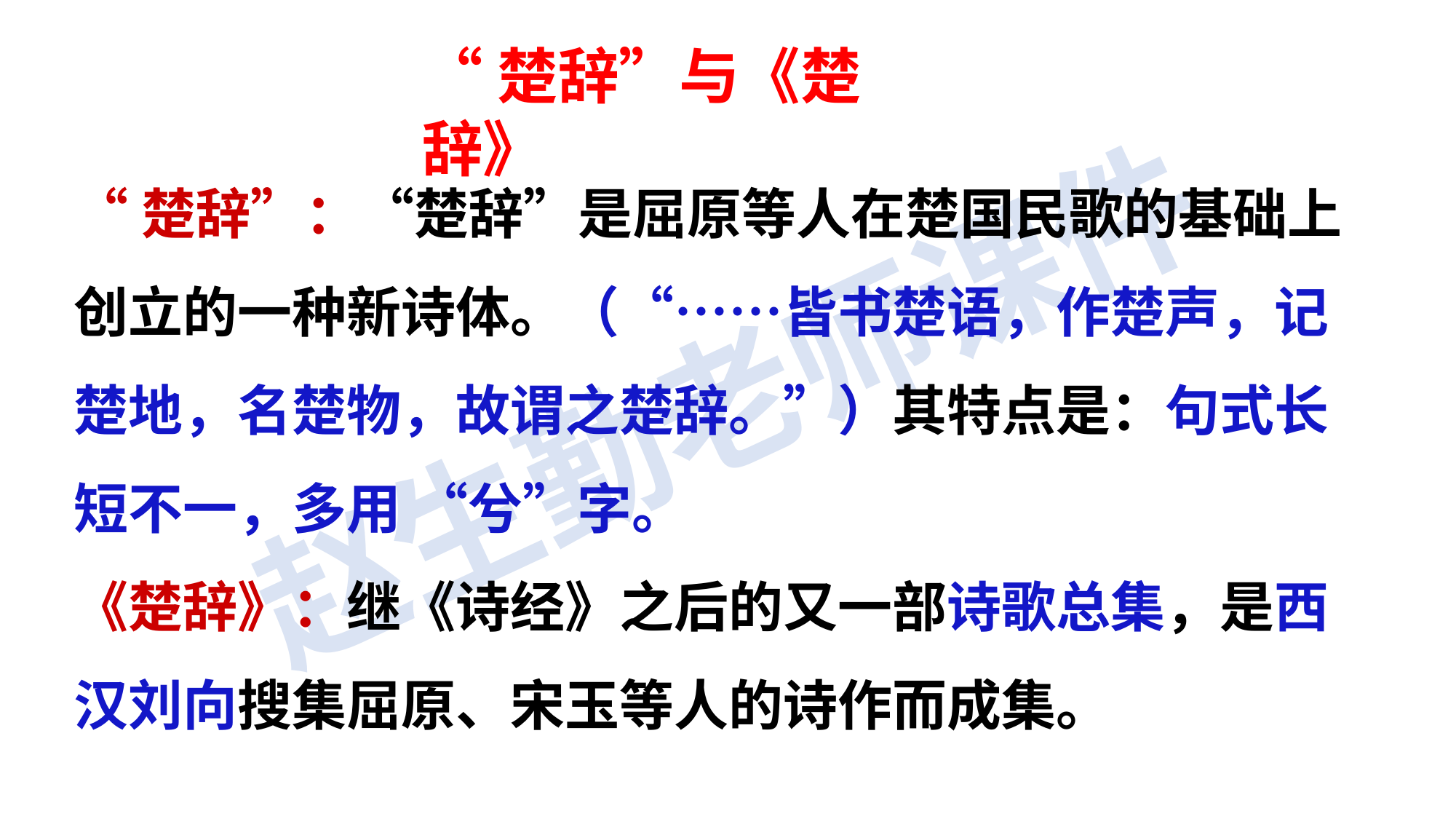

“楚辞”与《楚辞》
“楚辞”：“楚辞”是屈原等人在楚国民歌的基础上创立的一种新诗体。（“……皆书楚语，作楚声，记楚地，名楚物，故谓之楚辞。”）其特点是：句式长短不一，多用 “兮”字。
《楚辞》：继《诗经》之后的又一部诗歌总集，是西汉刘向搜集屈原、宋玉等人的诗作而成集。